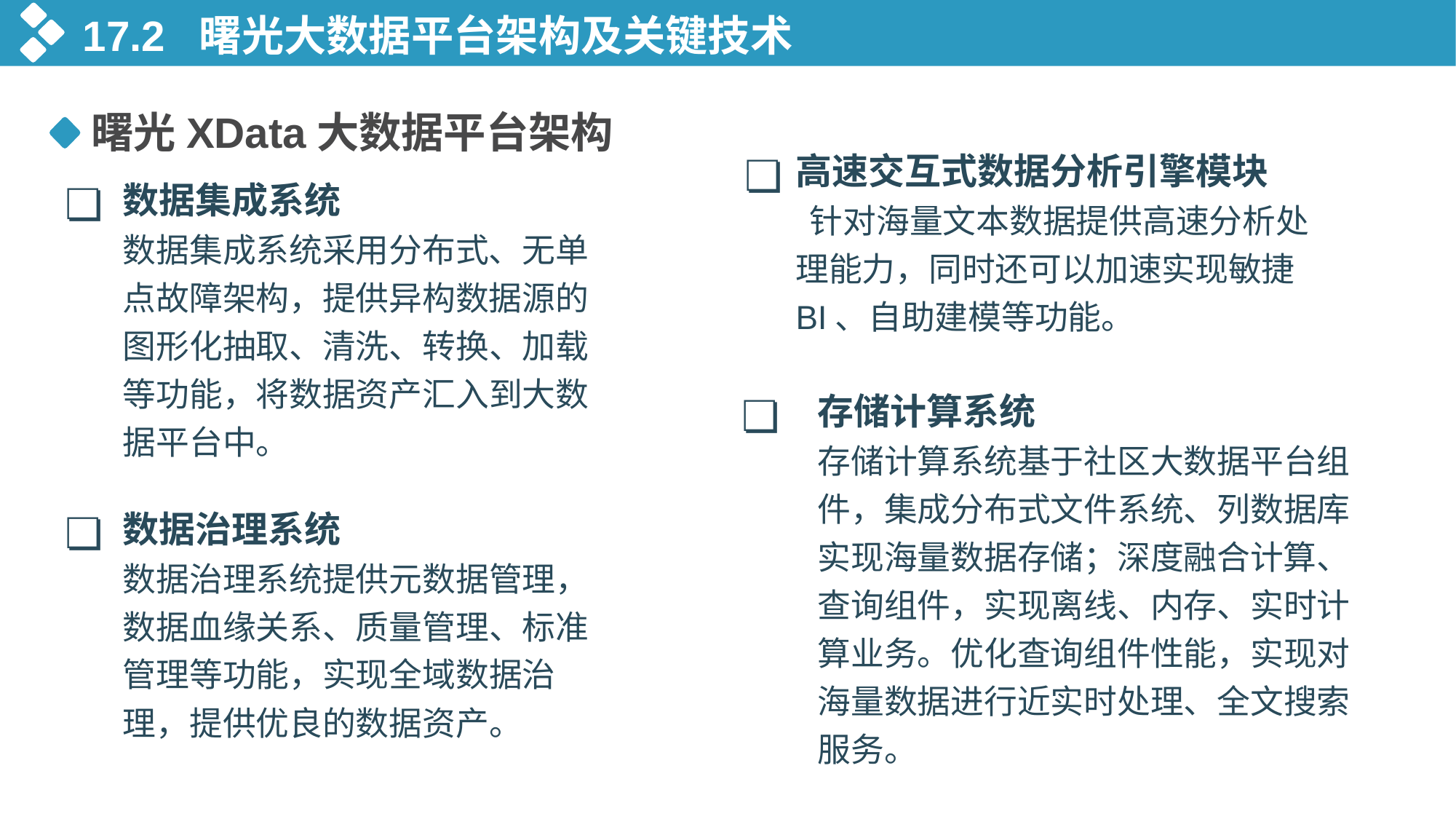

17.2  曙光大数据平台架构及关键技术
曙光XData大数据平台架构

❏
高速交互式数据分析引擎模块
 针对海量文本数据提供高速分析处理能力，同时还可以加速实现敏捷BI、自助建模等功能。
❏
数据集成系统
数据集成系统采用分布式、无单点故障架构，提供异构数据源的图形化抽取、清洗、转换、加载等功能，将数据资产汇入到大数据平台中。
❏
存储计算系统
存储计算系统基于社区大数据平台组件，集成分布式文件系统、列数据库实现海量数据存储；深度融合计算、查询组件，实现离线、内存、实时计算业务。优化查询组件性能，实现对海量数据进行近实时处理、全文搜索服务。
❏
数据治理系统
数据治理系统提供元数据管理，数据血缘关系、质量管理、标准管理等功能，实现全域数据治理，提供优良的数据资产。